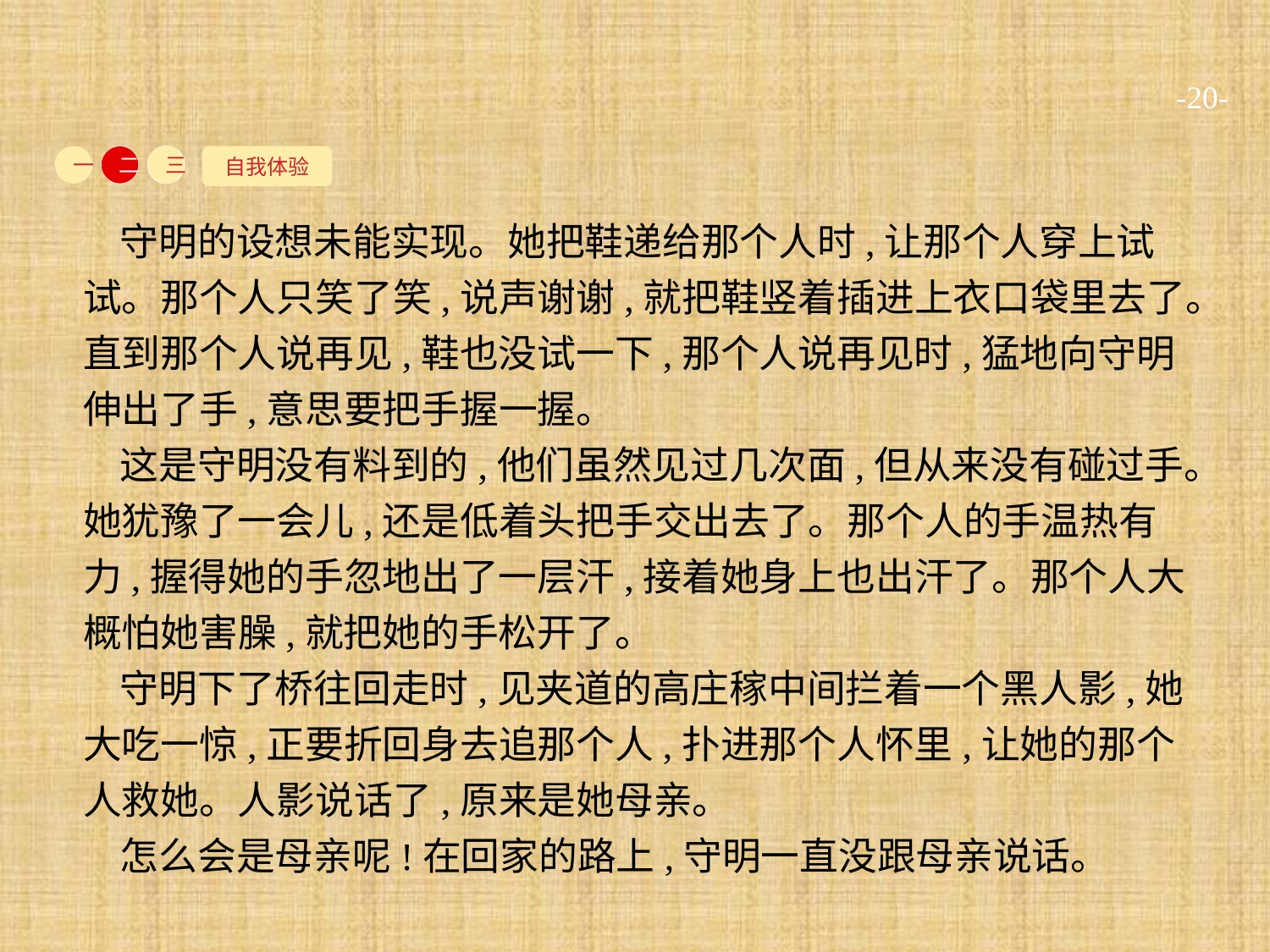

-20-
自我体验
一
二
三
守明的设想未能实现。她把鞋递给那个人时,让那个人穿上试试。那个人只笑了笑,说声谢谢,就把鞋竖着插进上衣口袋里去了。直到那个人说再见,鞋也没试一下,那个人说再见时,猛地向守明伸出了手,意思要把手握一握。
这是守明没有料到的,他们虽然见过几次面,但从来没有碰过手。她犹豫了一会儿,还是低着头把手交出去了。那个人的手温热有力,握得她的手忽地出了一层汗,接着她身上也出汗了。那个人大概怕她害臊,就把她的手松开了。
守明下了桥往回走时,见夹道的高庄稼中间拦着一个黑人影,她大吃一惊,正要折回身去追那个人,扑进那个人怀里,让她的那个人救她。人影说话了,原来是她母亲。
怎么会是母亲呢!在回家的路上,守明一直没跟母亲说话。